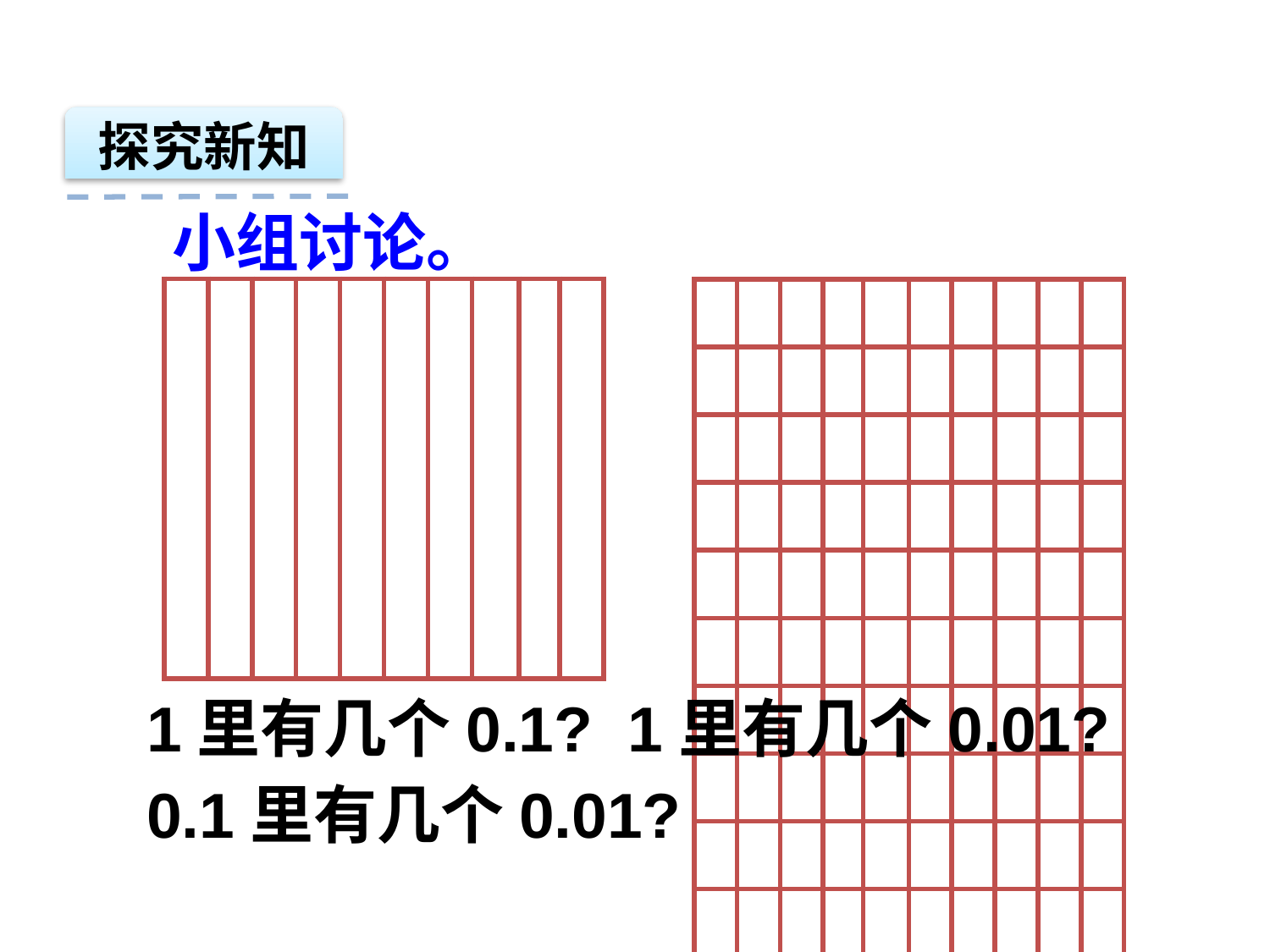

探究新知
小组讨论。
|  |  |  |  |  |  |  |  |  |  |
| --- | --- | --- | --- | --- | --- | --- | --- | --- | --- |
|  |  |  |  |  |  |  |  |  |  |
| --- | --- | --- | --- | --- | --- | --- | --- | --- | --- |
|  |  |  |  |  |  |  |  |  |  |
|  |  |  |  |  |  |  |  |  |  |
|  |  |  |  |  |  |  |  |  |  |
|  |  |  |  |  |  |  |  |  |  |
|  |  |  |  |  |  |  |  |  |  |
|  |  |  |  |  |  |  |  |  |  |
|  |  |  |  |  |  |  |  |  |  |
|  |  |  |  |  |  |  |  |  |  |
|  |  |  |  |  |  |  |  |  |  |
1里有几个0.1?  1里有几个0.01?
0.1里有几个0.01?